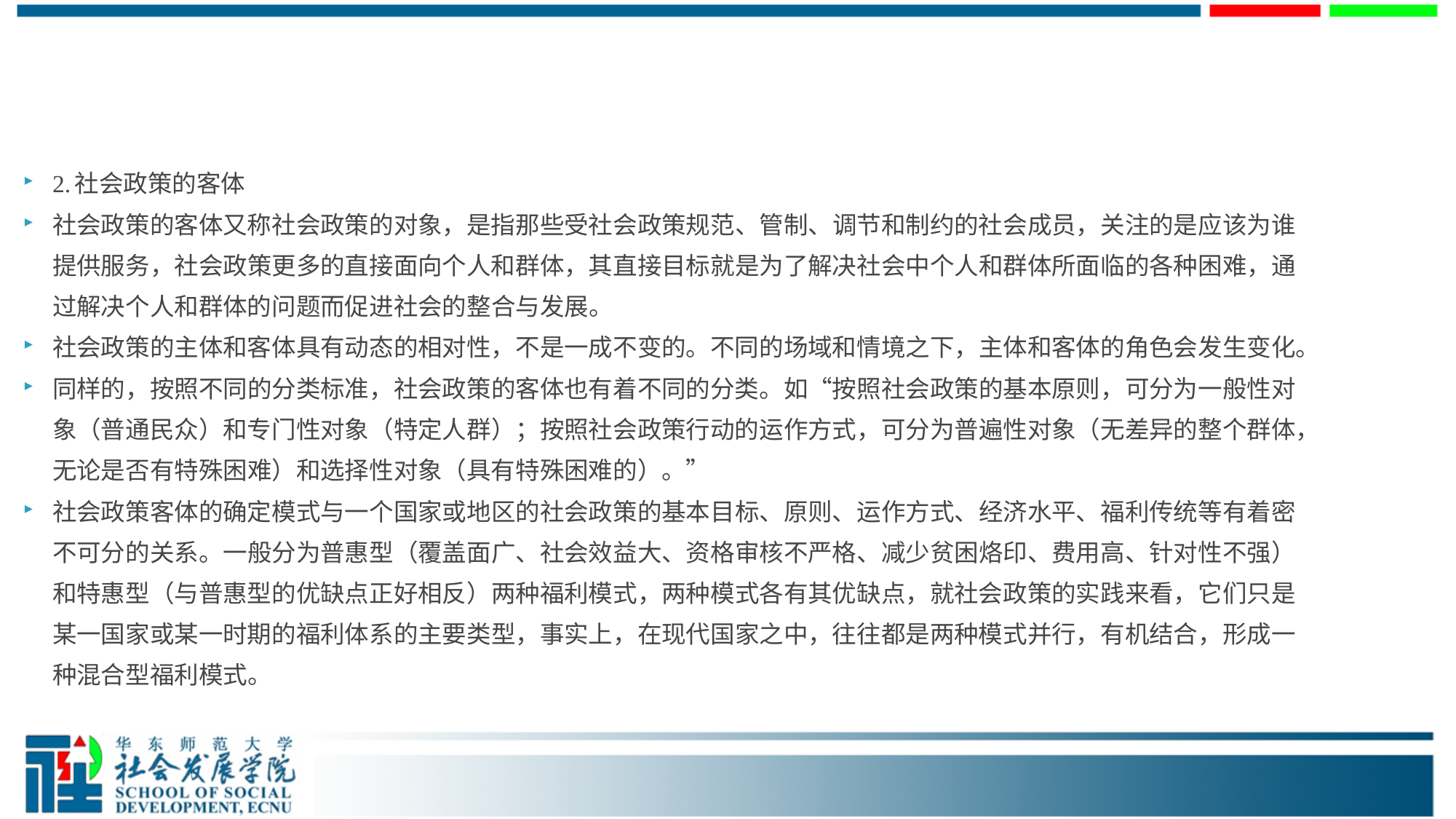

2.社会政策的客体
社会政策的客体又称社会政策的对象，是指那些受社会政策规范、管制、调节和制约的社会成员，关注的是应该为谁提供服务，社会政策更多的直接面向个人和群体，其直接目标就是为了解决社会中个人和群体所面临的各种困难，通过解决个人和群体的问题而促进社会的整合与发展。
社会政策的主体和客体具有动态的相对性，不是一成不变的。不同的场域和情境之下，主体和客体的角色会发生变化。
同样的，按照不同的分类标准，社会政策的客体也有着不同的分类。如“按照社会政策的基本原则，可分为一般性对象（普通民众）和专门性对象（特定人群）；按照社会政策行动的运作方式，可分为普遍性对象（无差异的整个群体，无论是否有特殊困难）和选择性对象（具有特殊困难的）。”
社会政策客体的确定模式与一个国家或地区的社会政策的基本目标、原则、运作方式、经济水平、福利传统等有着密不可分的关系。一般分为普惠型（覆盖面广、社会效益大、资格审核不严格、减少贫困烙印、费用高、针对性不强）和特惠型（与普惠型的优缺点正好相反）两种福利模式，两种模式各有其优缺点，就社会政策的实践来看，它们只是某一国家或某一时期的福利体系的主要类型，事实上，在现代国家之中，往往都是两种模式并行，有机结合，形成一种混合型福利模式。